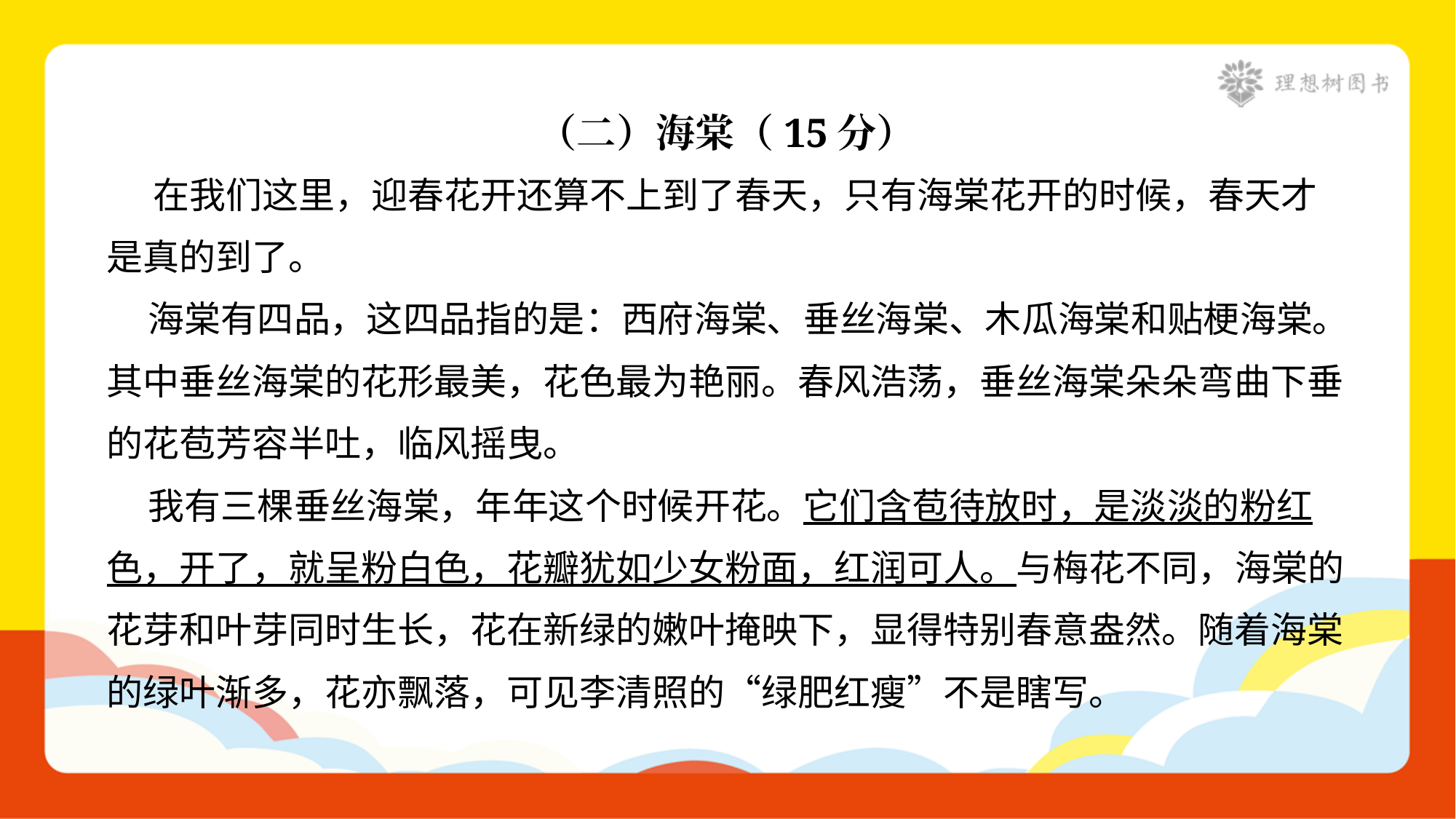

（二）海棠（15分）
    在我们这里，迎春花开还算不上到了春天，只有海棠花开的时候，春天才
是真的到了。
    海棠有四品，这四品指的是：西府海棠、垂丝海棠、木瓜海棠和贴梗海棠。
其中垂丝海棠的花形最美，花色最为艳丽。春风浩荡，垂丝海棠朵朵弯曲下垂
的花苞芳容半吐，临风摇曳。
    我有三棵垂丝海棠，年年这个时候开花。它们含苞待放时，是淡淡的粉红
色，开了，就呈粉白色，花瓣犹如少女粉面，红润可人。与梅花不同，海棠的
花芽和叶芽同时生长，花在新绿的嫩叶掩映下，显得特别春意盎然。随着海棠
的绿叶渐多，花亦飘落，可见李清照的“绿肥红瘦”不是瞎写。